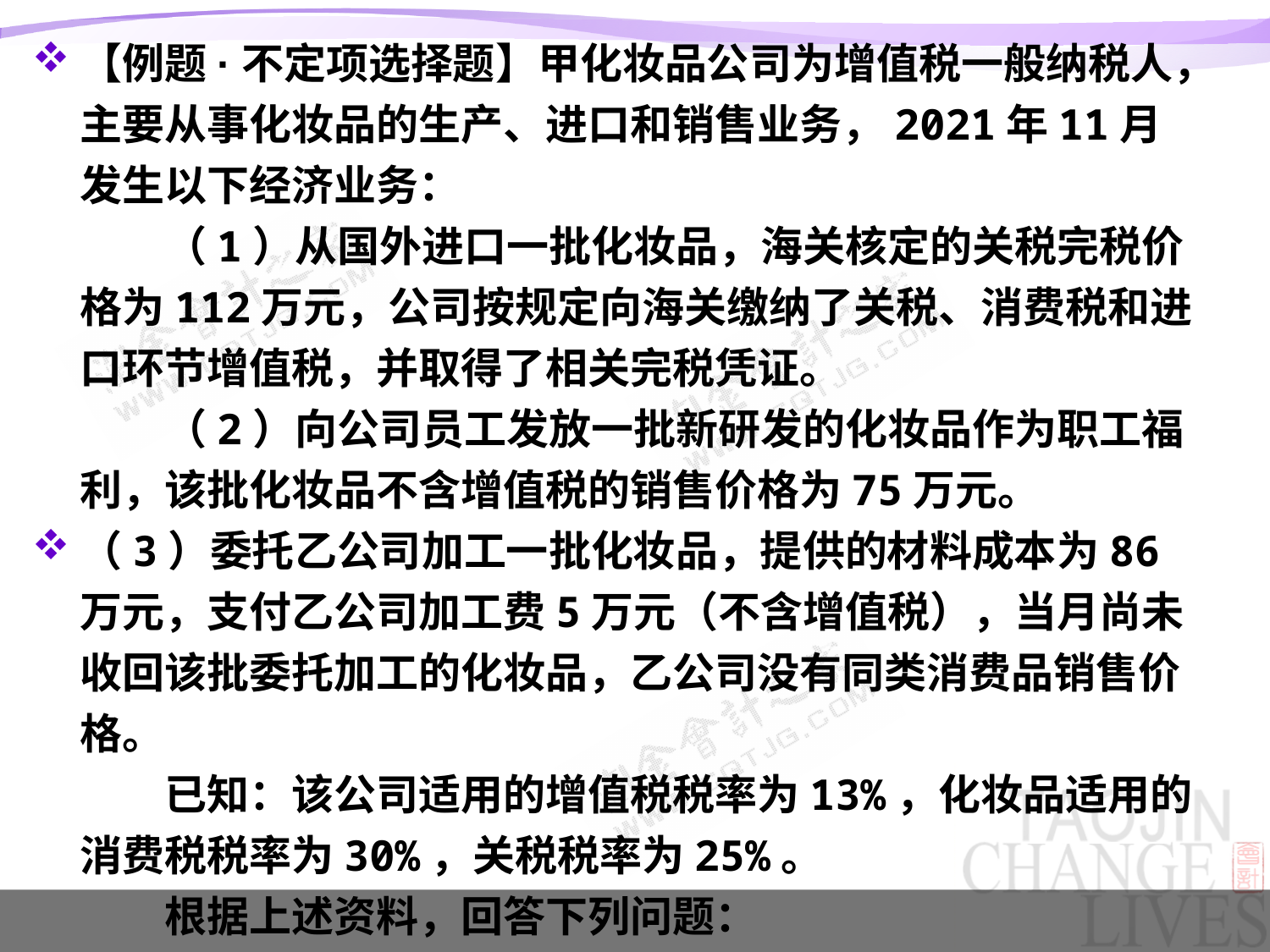

【例题·不定项选择题】甲化妆品公司为增值税一般纳税人，主要从事化妆品的生产、进口和销售业务，2021年11月发生以下经济业务：
　　（1）从国外进口一批化妆品，海关核定的关税完税价格为112万元，公司按规定向海关缴纳了关税、消费税和进口环节增值税，并取得了相关完税凭证。
　　（2）向公司员工发放一批新研发的化妆品作为职工福利，该批化妆品不含增值税的销售价格为75万元。
（3）委托乙公司加工一批化妆品，提供的材料成本为86万元，支付乙公司加工费5万元（不含增值税），当月尚未收回该批委托加工的化妆品，乙公司没有同类消费品销售价格。
　　已知：该公司适用的增值税税率为13%，化妆品适用的消费税税率为30%，关税税率为25%。
　　根据上述资料，回答下列问题：

#